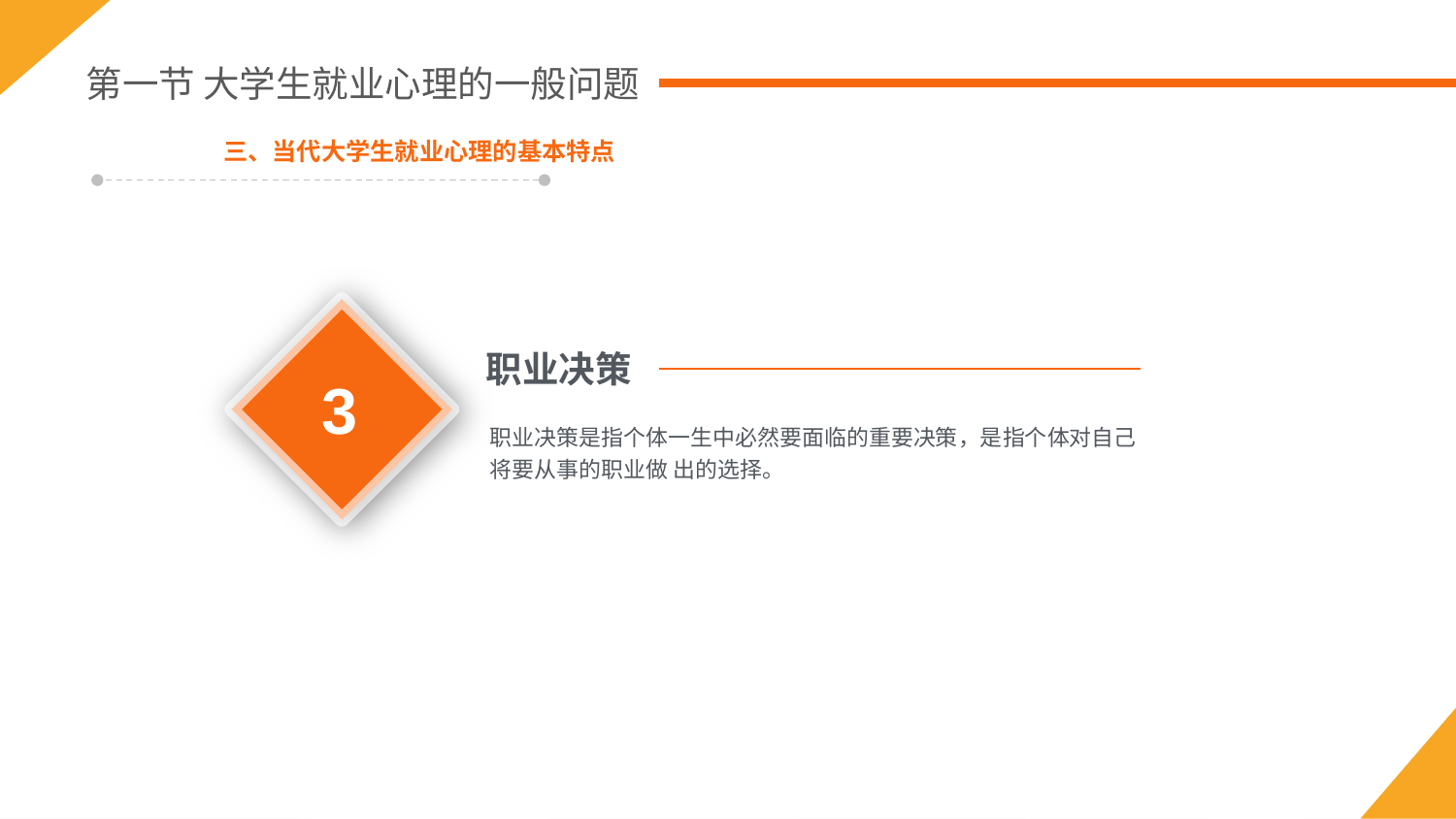

第一节 大学生就业心理的一般问题
三、当代大学生就业心理的基本特点

3
职业决策
职业决策是指个体一生中必然要面临的重要决策，是指个体对自己将要从事的职业做 出的选择。